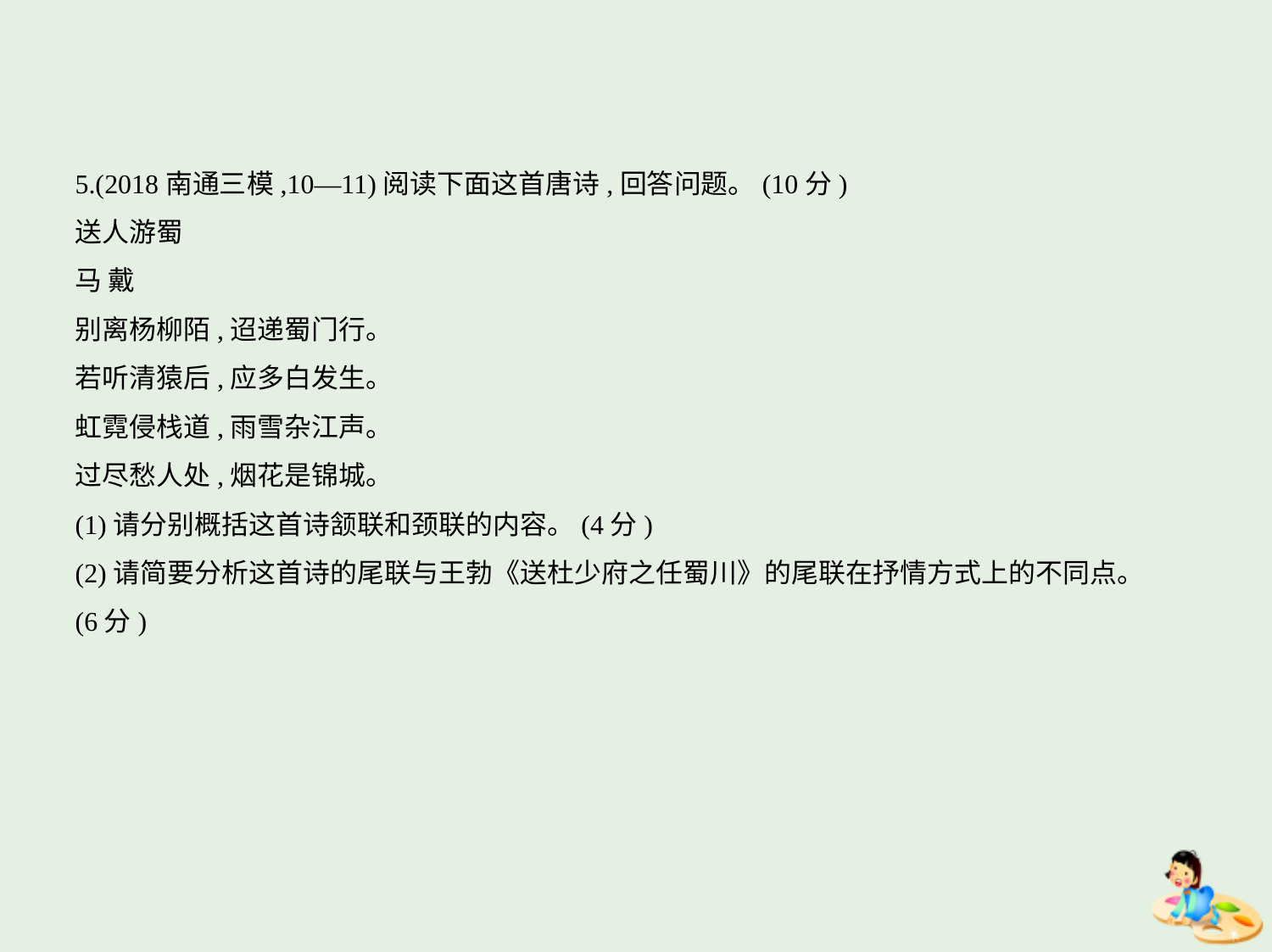

5.(2018南通三模,10—11)阅读下面这首唐诗,回答问题。(10分)
送人游蜀
马 戴
别离杨柳陌,迢递蜀门行。
若听清猿后,应多白发生。
虹霓侵栈道,雨雪杂江声。
过尽愁人处,烟花是锦城。
(1)请分别概括这首诗颔联和颈联的内容。(4分)
(2)请简要分析这首诗的尾联与王勃《送杜少府之任蜀川》的尾联在抒情方式上的不同点。
(6分)